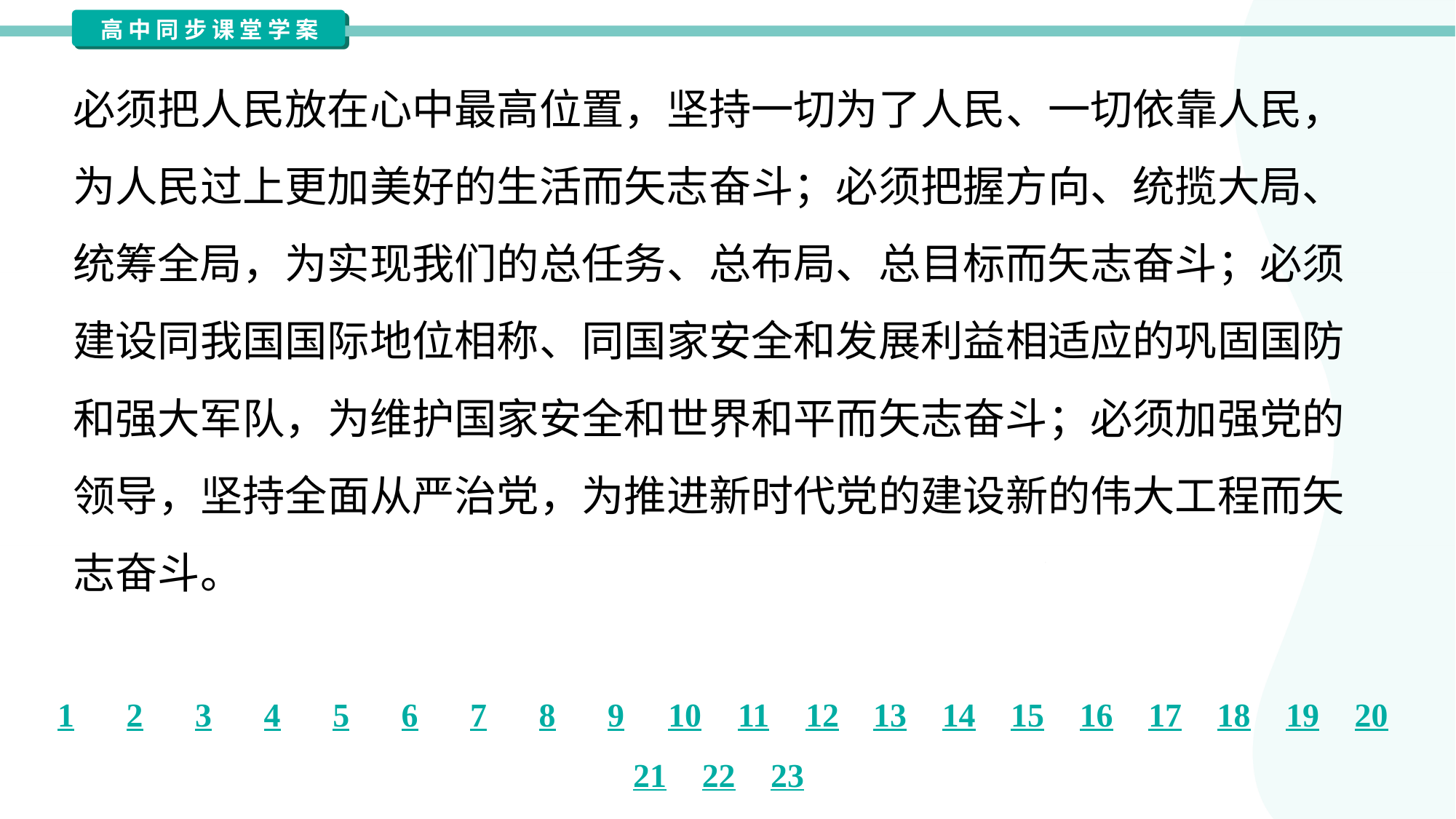

必须把人民放在心中最高位置，坚持一切为了人民、一切依靠人民，
为人民过上更加美好的生活而矢志奋斗；必须把握方向、统揽大局、
统筹全局，为实现我们的总任务、总布局、总目标而矢志奋斗；必须
建设同我国国际地位相称、同国家安全和发展利益相适应的巩固国防
和强大军队，为维护国家安全和世界和平而矢志奋斗；必须加强党的
领导，坚持全面从严治党，为推进新时代党的建设新的伟大工程而矢
志奋斗。